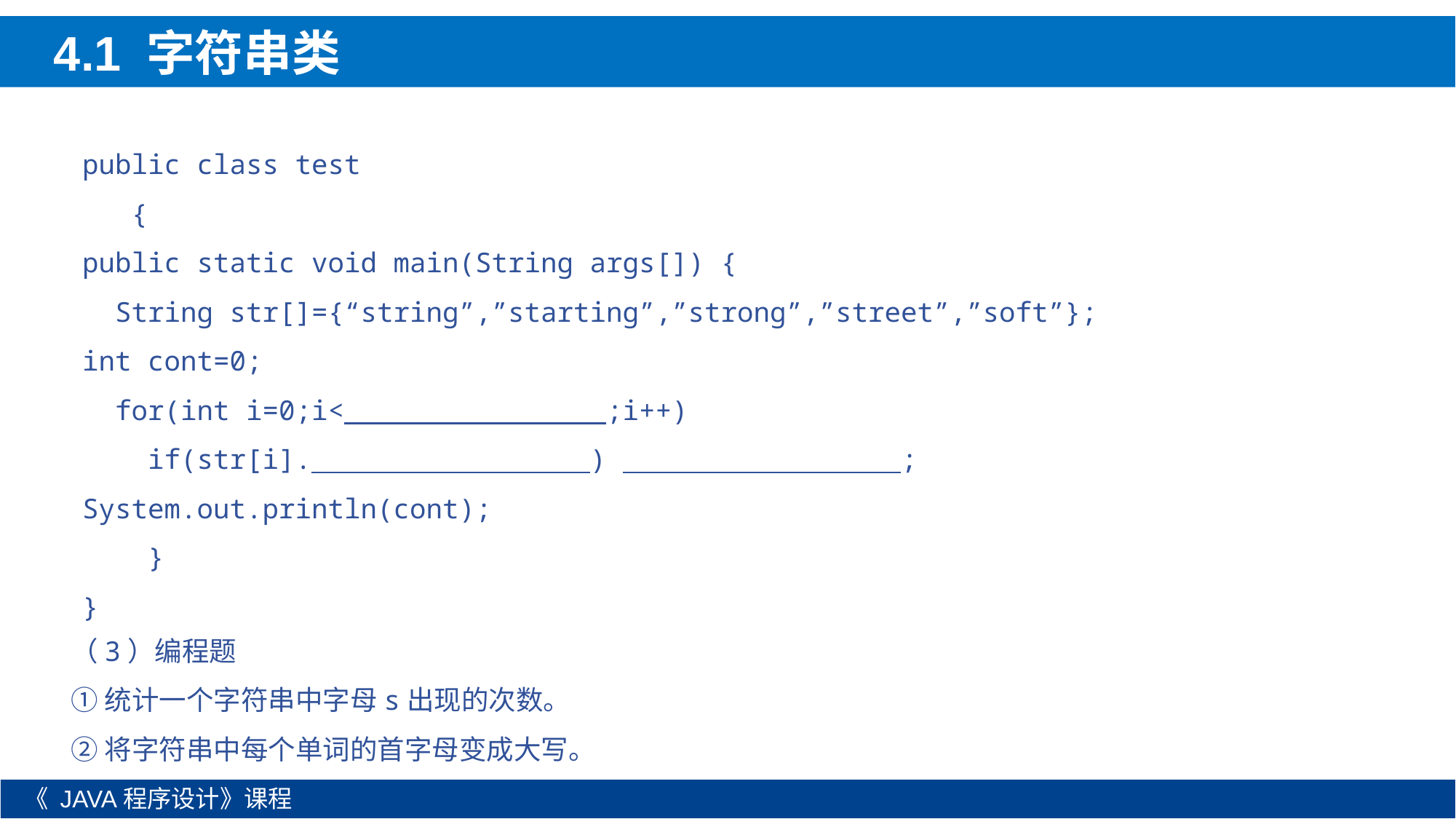

4.1 字符串类
public class test
   {
public static void main(String args[]) {
  String str[]={“string”,”starting”,”strong”,”street”,”soft”};
int cont=0;
  for(int i=0;i<                ;i++)
    if(str[i].­                 )                  ;
System.out.println(cont);
    }
}
（3）编程题
①统计一个字符串中字母s出现的次数。
②将字符串中每个单词的首字母变成大写。
《 JAVA程序设计》课程